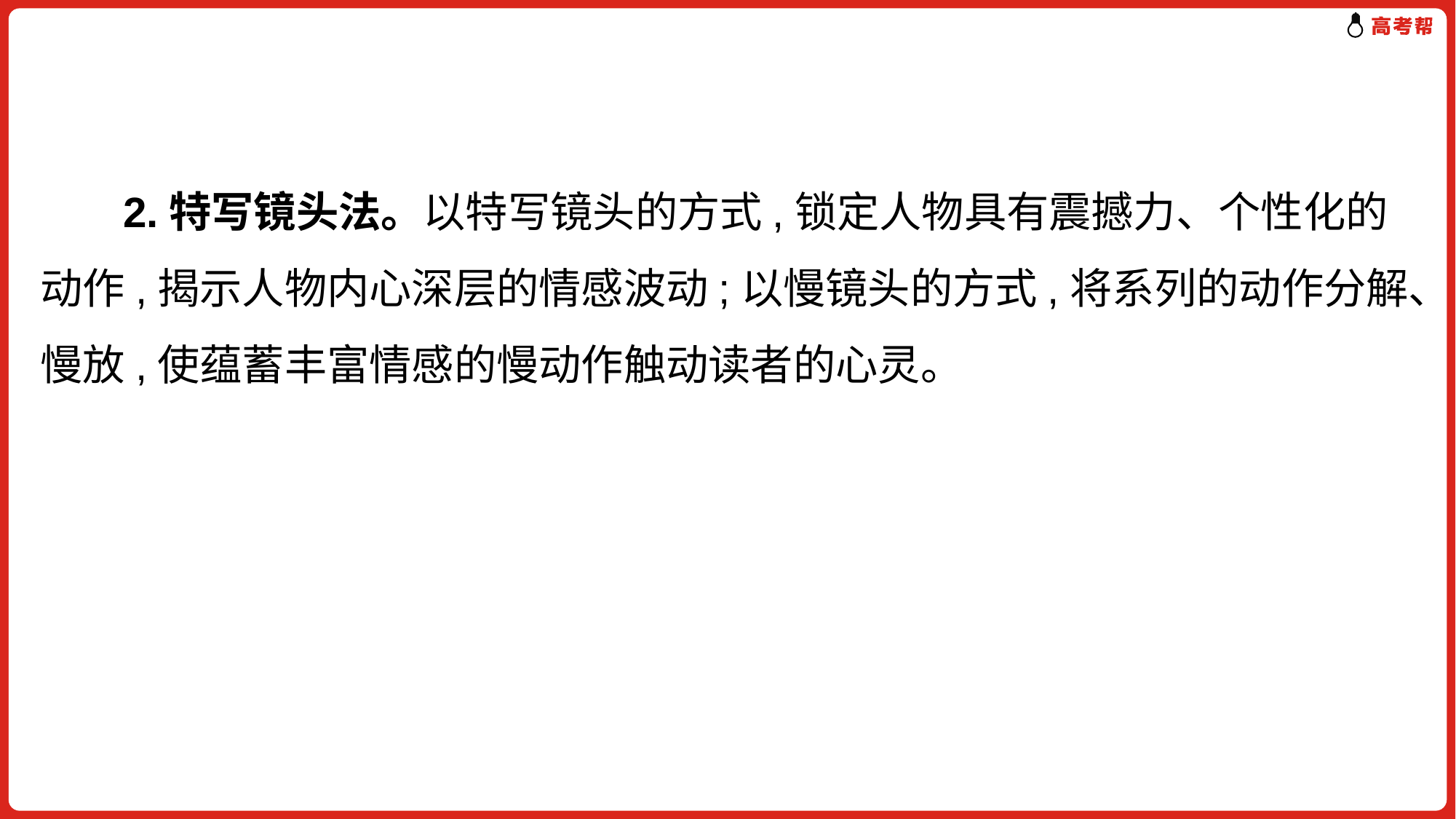

2.特写镜头法。以特写镜头的方式,锁定人物具有震撼力、个性化的动作,揭示人物内心深层的情感波动;以慢镜头的方式,将系列的动作分解、慢放,使蕴蓄丰富情感的慢动作触动读者的心灵。